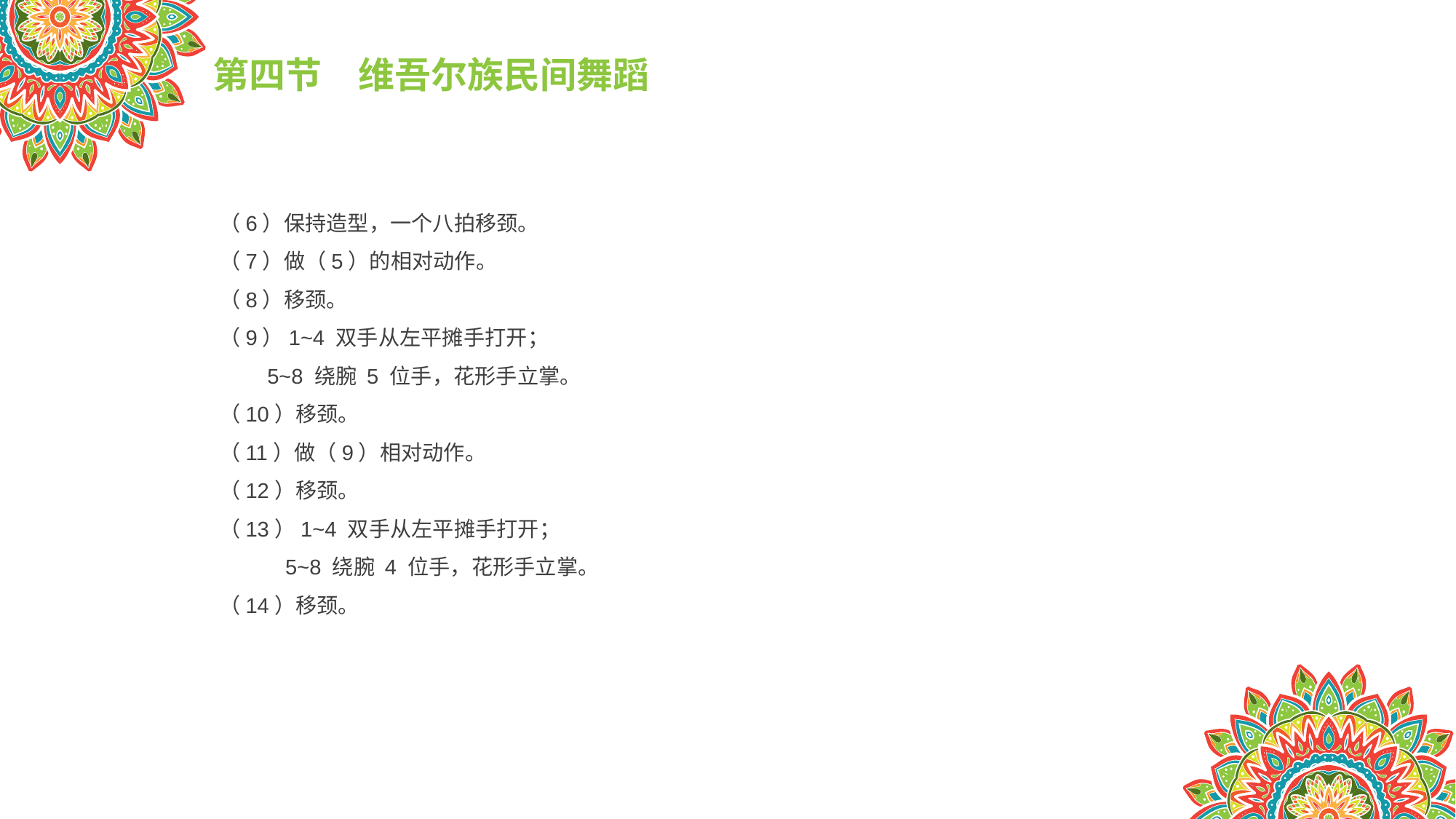

第四节　维吾尔族民间舞蹈
（6）保持造型，一个八拍移颈。
（7）做（5）的相对动作。
（8）移颈。
（9）1~4 双手从左平摊手打开；
        5~8 绕腕 5 位手，花形手立掌。
（10）移颈。
（11）做（9）相对动作。
（12）移颈。
（13）1~4 双手从左平摊手打开；
           5~8 绕腕 4 位手，花形手立掌。
（14）移颈。